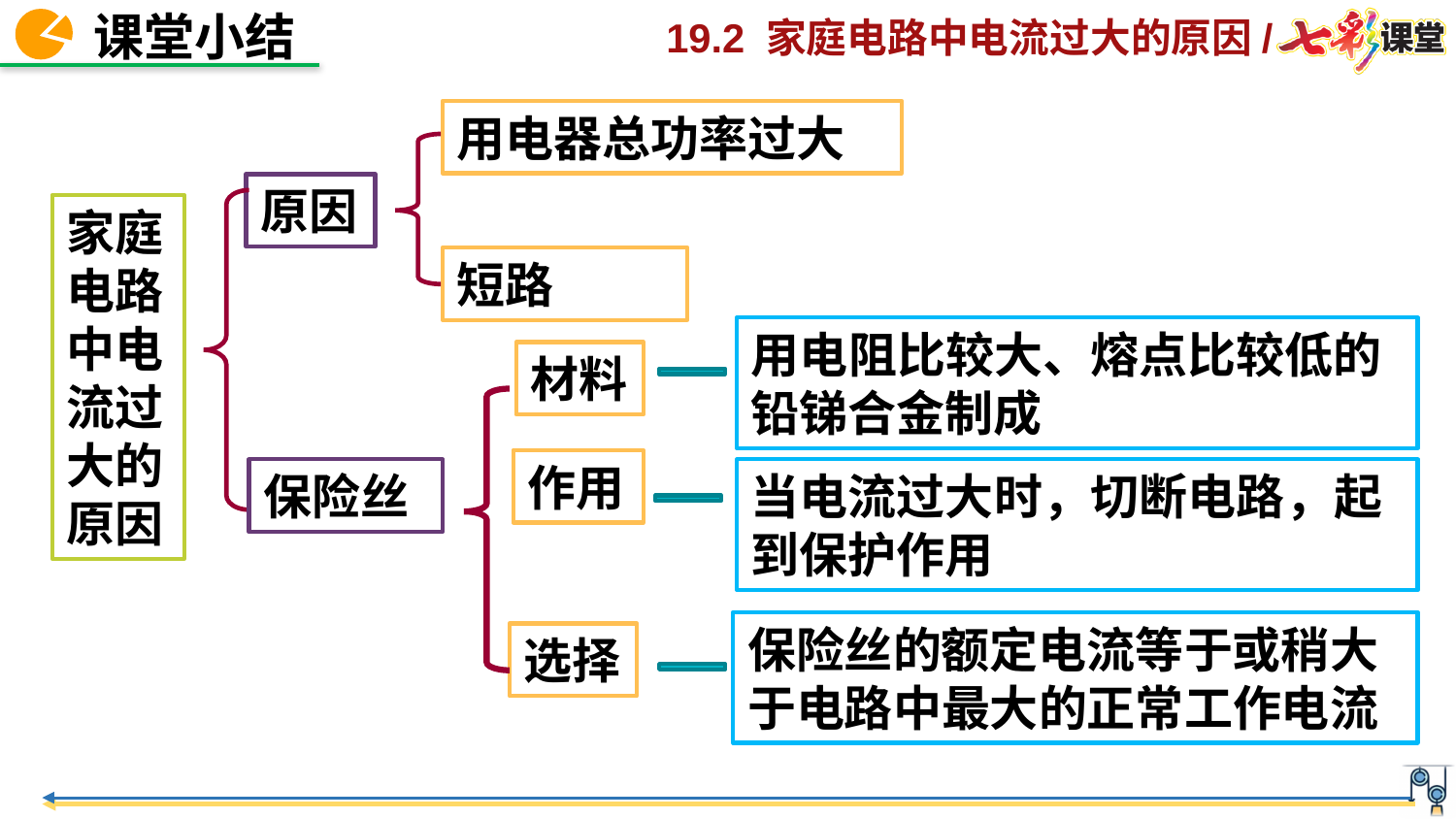

用电器总功率过大

原因

家庭电路中电流过大的原因
短路
用电阻比较大、熔点比较低的铅锑合金制成
材料

作用
保险丝
当电流过大时，切断电路，起到保护作用

保险丝的额定电流等于或稍大于电路中最大的正常工作电流
选择